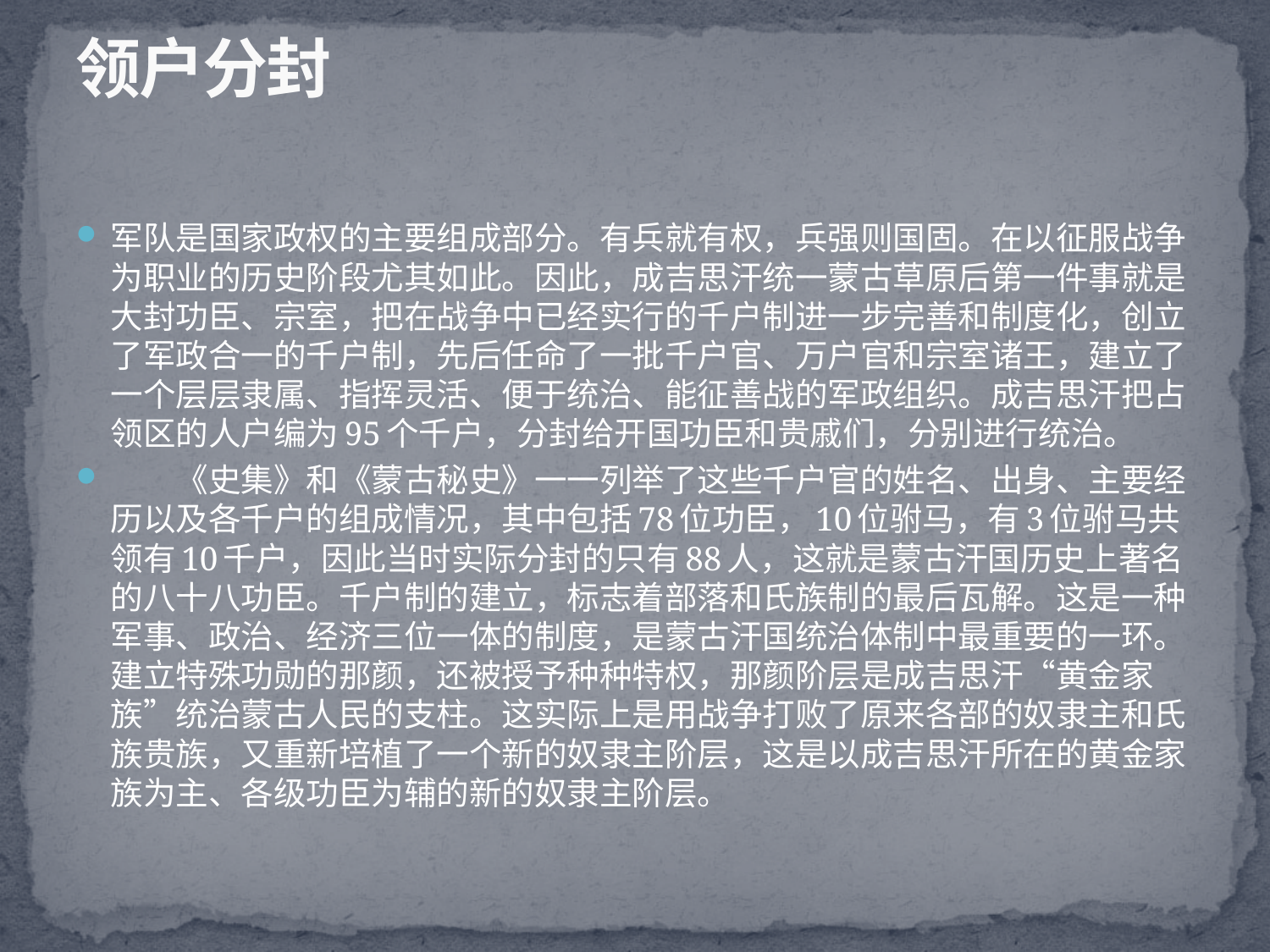

# 领户分封
军队是国家政权的主要组成部分。有兵就有权，兵强则国固。在以征服战争为职业的历史阶段尤其如此。因此，成吉思汗统一蒙古草原后第一件事就是大封功臣、宗室，把在战争中已经实行的千户制进一步完善和制度化，创立了军政合一的千户制，先后任命了一批千户官、万户官和宗室诸王，建立了一个层层隶属、指挥灵活、便于统治、能征善战的军政组织。成吉思汗把占领区的人户编为95个千户，分封给开国功臣和贵戚们，分别进行统治。
　　《史集》和《蒙古秘史》一一列举了这些千户官的姓名、出身、主要经历以及各千户的组成情况，其中包括78位功臣，10位驸马，有3位驸马共领有10千户，因此当时实际分封的只有88人，这就是蒙古汗国历史上著名的八十八功臣。千户制的建立，标志着部落和氏族制的最后瓦解。这是一种军事、政治、经济三位一体的制度，是蒙古汗国统治体制中最重要的一环。建立特殊功勋的那颜，还被授予种种特权，那颜阶层是成吉思汗“黄金家族”统治蒙古人民的支柱。这实际上是用战争打败了原来各部的奴隶主和氏族贵族，又重新培植了一个新的奴隶主阶层，这是以成吉思汗所在的黄金家族为主、各级功臣为辅的新的奴隶主阶层。